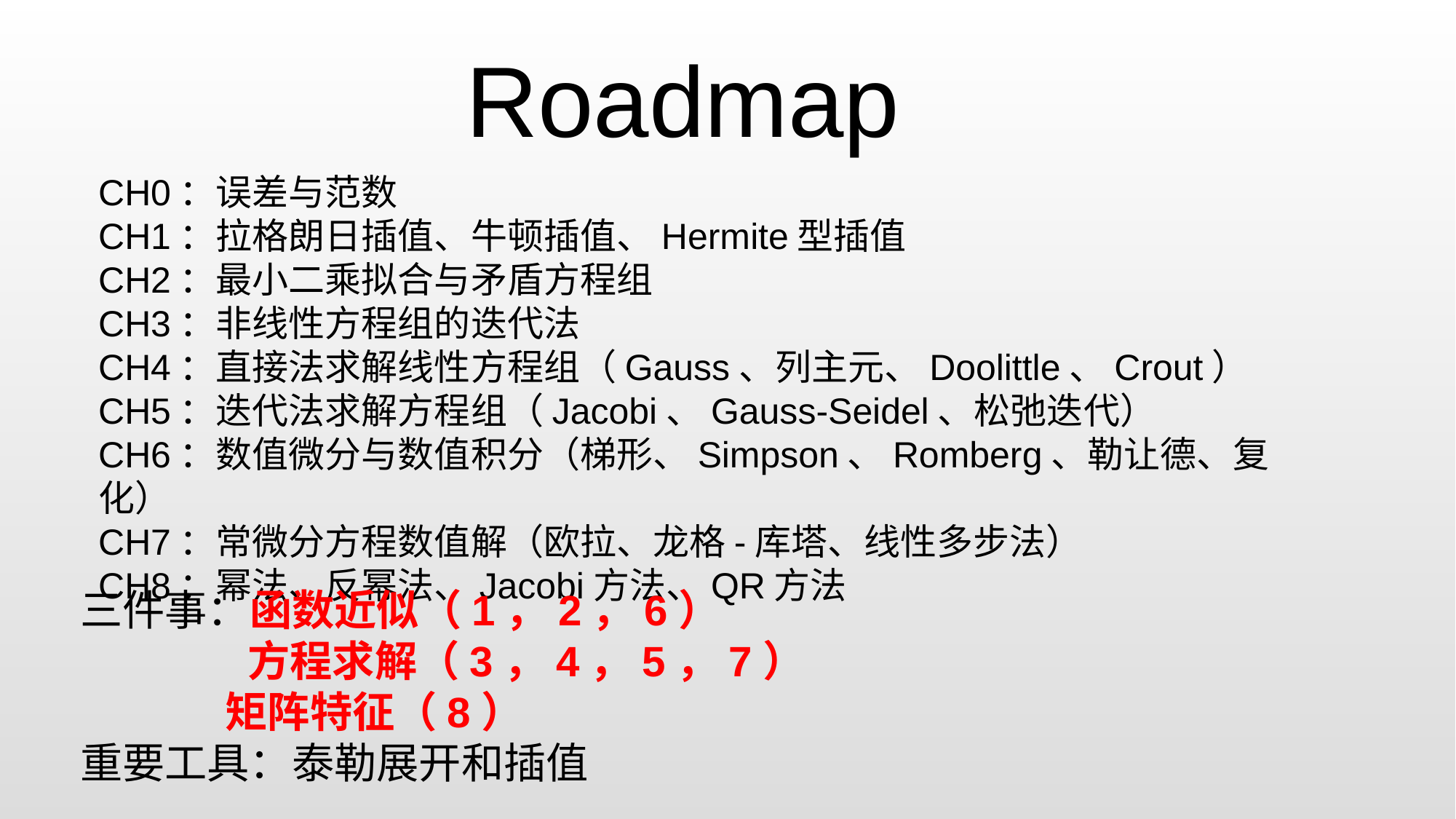

Roadmap
CH0：误差与范数
CH1：拉格朗日插值、牛顿插值、Hermite型插值
CH2：最小二乘拟合与矛盾方程组
CH3：非线性方程组的迭代法
CH4：直接法求解线性方程组（Gauss、列主元、Doolittle、Crout）
CH5：迭代法求解方程组（Jacobi、Gauss-Seidel、松弛迭代）
CH6：数值微分与数值积分（梯形、Simpson、Romberg、勒让德、复化）
CH7：常微分方程数值解（欧拉、龙格-库塔、线性多步法）
CH8：幂法、反幂法、Jacobi方法、QR方法
三件事：函数近似（1，2，6）
	     方程求解（3，4，5，7）
              矩阵特征（8）
重要工具：泰勒展开和插值